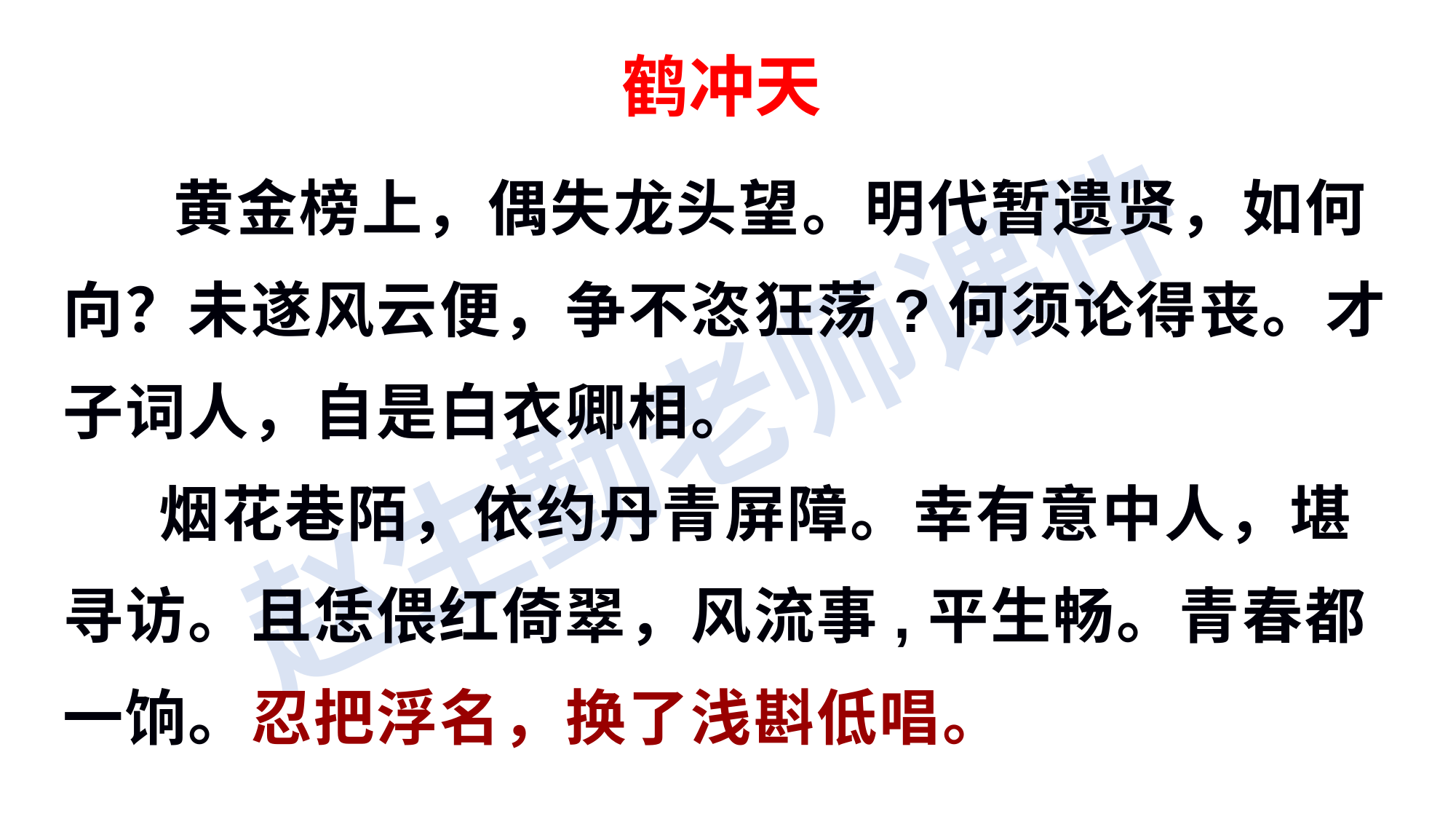

鹤冲天
      黄金榜上，偶失龙头望。明代暂遗贤，如何向？未遂风云便，争不恣狂荡?何须论得丧。才子词人，自是白衣卿相。
      烟花巷陌，依约丹青屏障。幸有意中人，堪寻访。且恁偎红倚翠，风流事,平生畅。青春都一饷。忍把浮名，换了浅斟低唱。